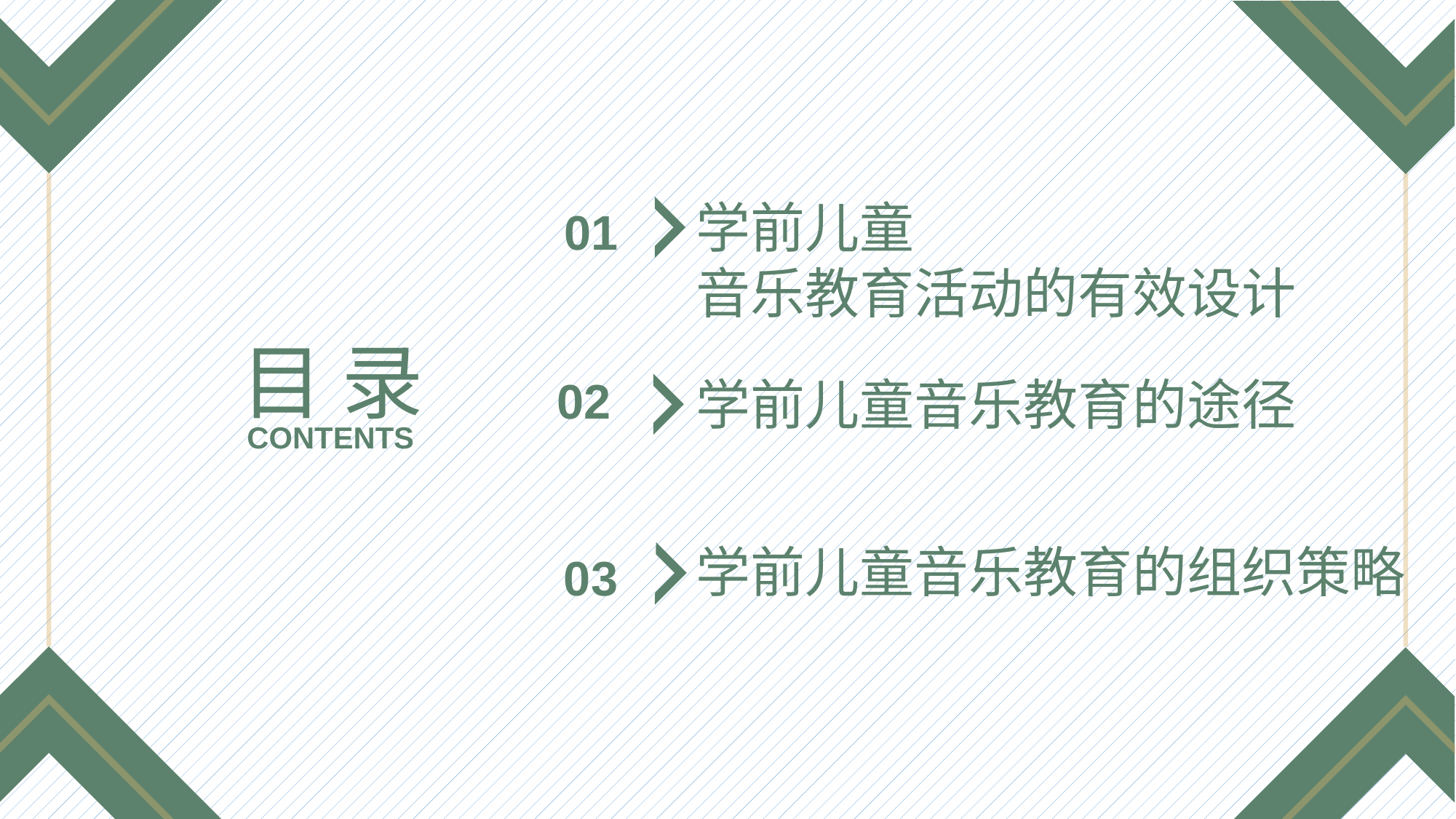

学前儿童
音乐教育活动的有效设计
01

目 录
02
学前儿童音乐教育的途径

CONTENTS
学前儿童音乐教育的组织策略
03